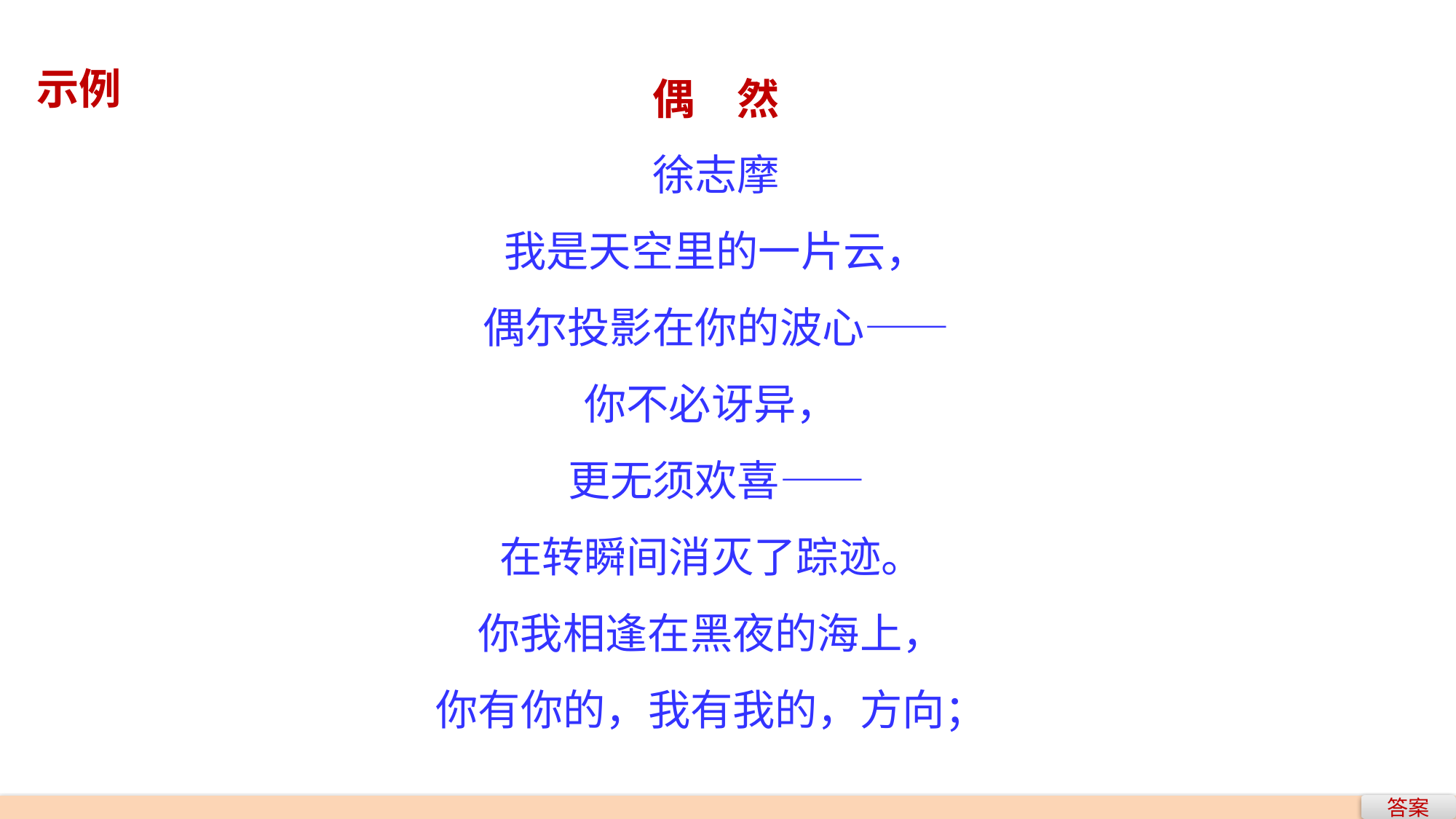

偶　然
徐志摩
我是天空里的一片云，
偶尔投影在你的波心——
你不必讶异，
更无须欢喜——
在转瞬间消灭了踪迹。
你我相逢在黑夜的海上，
你有你的，我有我的，方向；
示例
答案